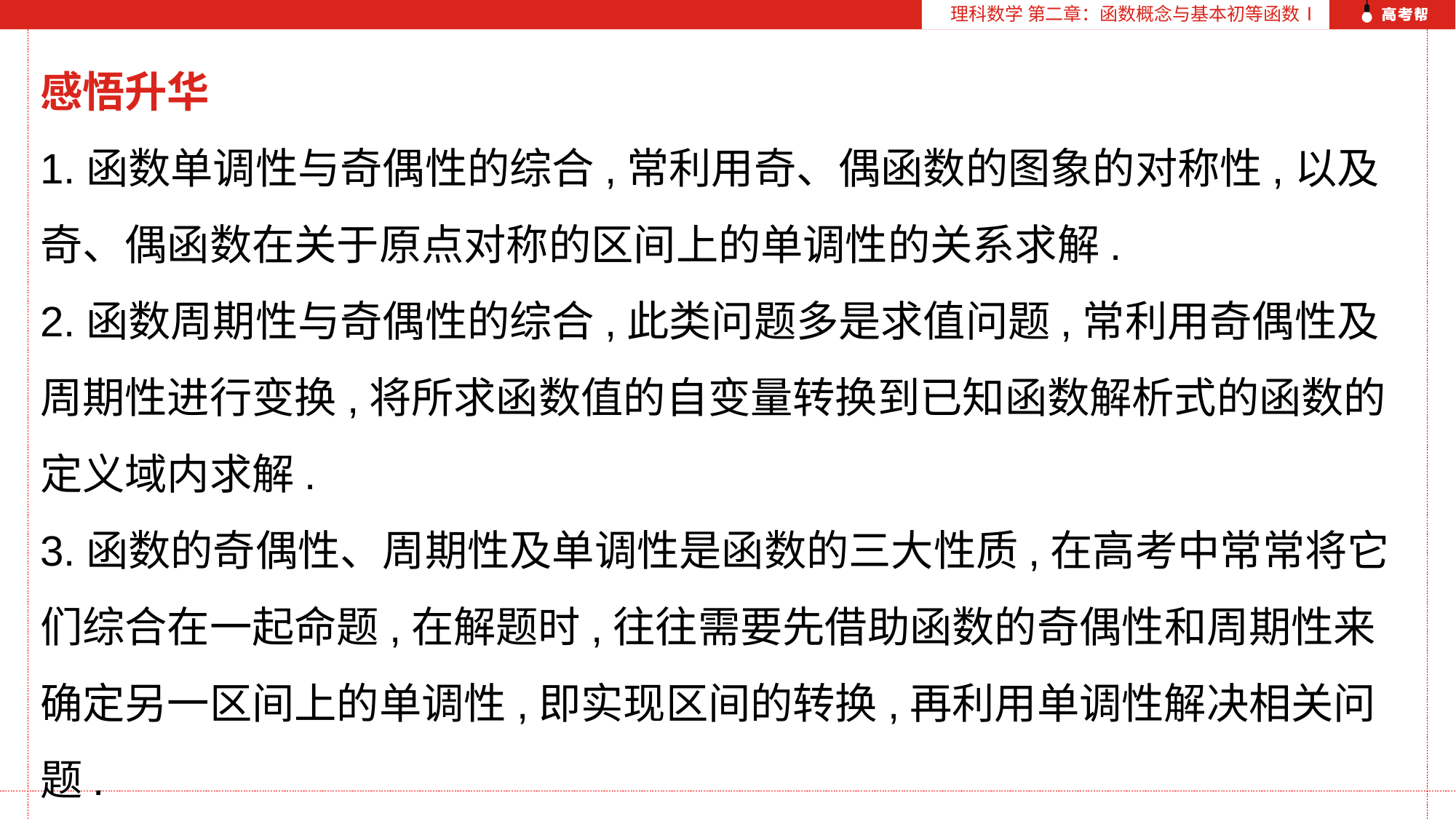

理科数学 第二章：函数概念与基本初等函数Ⅰ

感悟升华
1.函数单调性与奇偶性的综合,常利用奇、偶函数的图象的对称性,以及奇、偶函数在关于原点对称的区间上的单调性的关系求解.
2.函数周期性与奇偶性的综合,此类问题多是求值问题,常利用奇偶性及周期性进行变换,将所求函数值的自变量转换到已知函数解析式的函数的定义域内求解.
3.函数的奇偶性、周期性及单调性是函数的三大性质,在高考中常常将它们综合在一起命题,在解题时,往往需要先借助函数的奇偶性和周期性来确定另一区间上的单调性,即实现区间的转换,再利用单调性解决相关问题.